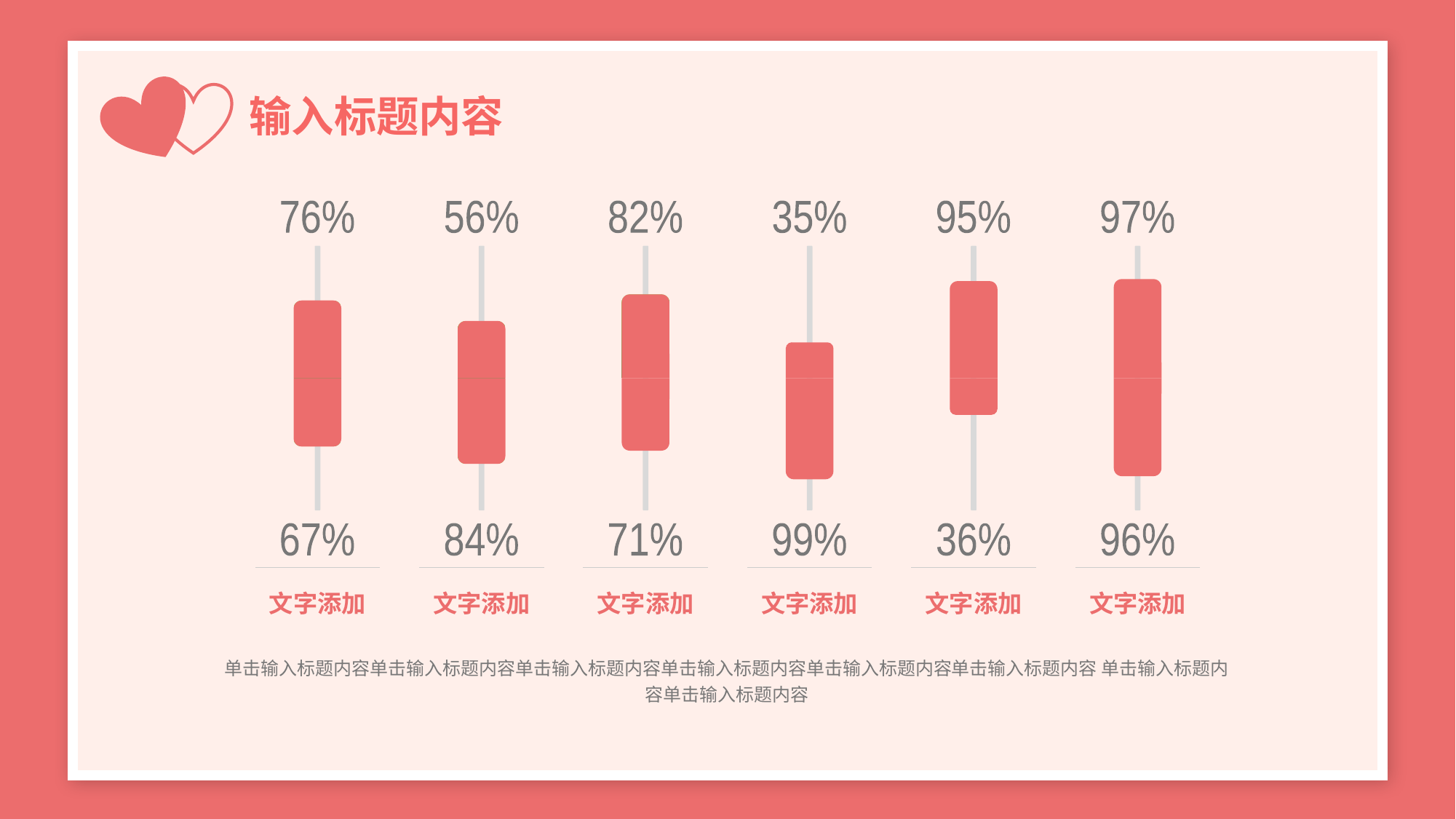

输入标题内容

76%

67%
56%
82%
35%
95%
97%

84%
71%
99%
36%
96%
文字添加
文字添加
文字添加
文字添加
文字添加
文字添加
单击输入标题内容单击输入标题内容单击输入标题内容单击输入标题内容单击输入标题内容单击输入标题内容 单击输入标题内容单击输入标题内容